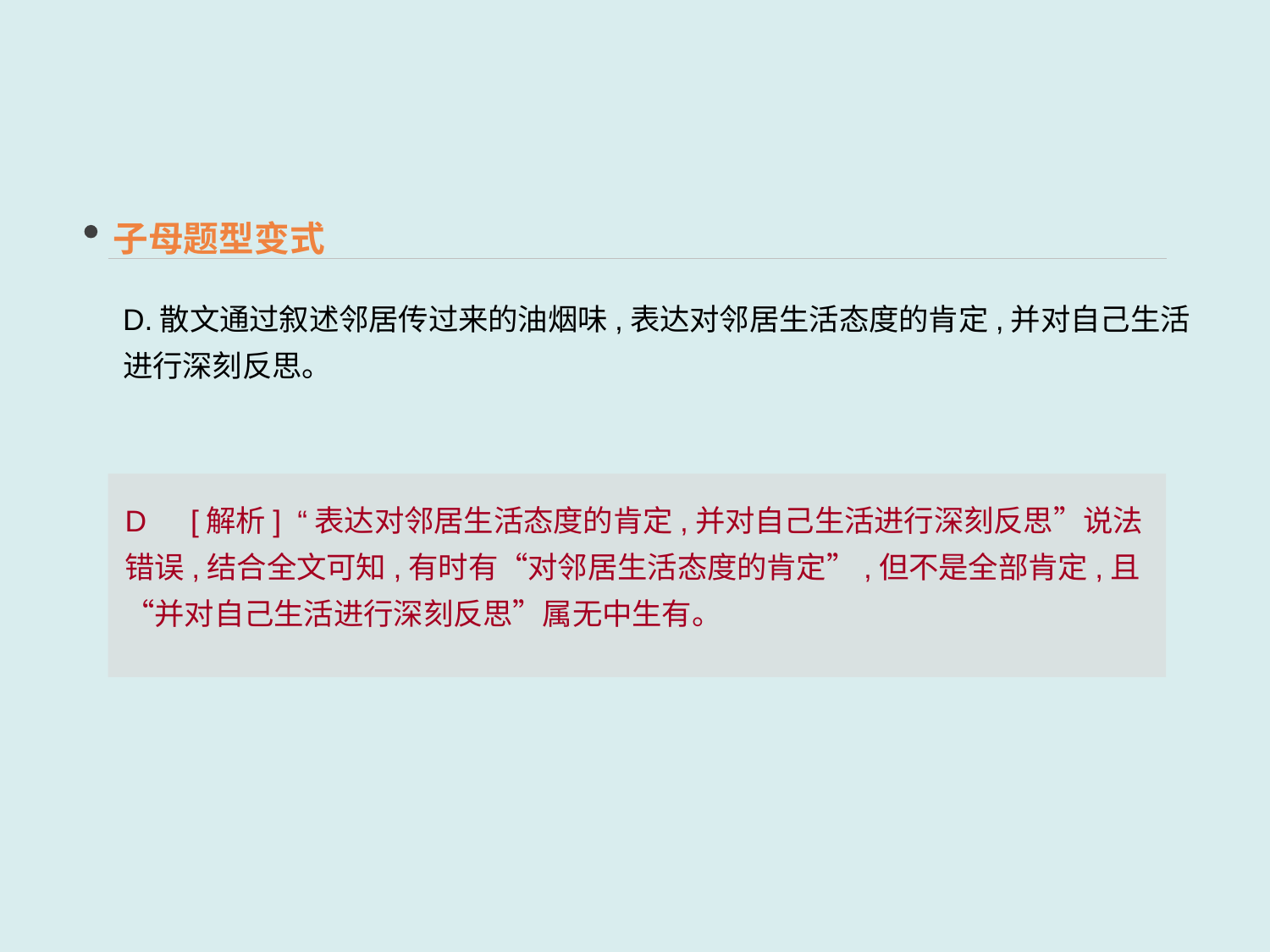

子母题型变式

D.散文通过叙述邻居传过来的油烟味,表达对邻居生活态度的肯定,并对自己生活进行深刻反思。

D　[解析]  “表达对邻居生活态度的肯定,并对自己生活进行深刻反思”说法错误,结合全文可知,有时有“对邻居生活态度的肯定”,但不是全部肯定,且“并对自己生活进行深刻反思”属无中生有。